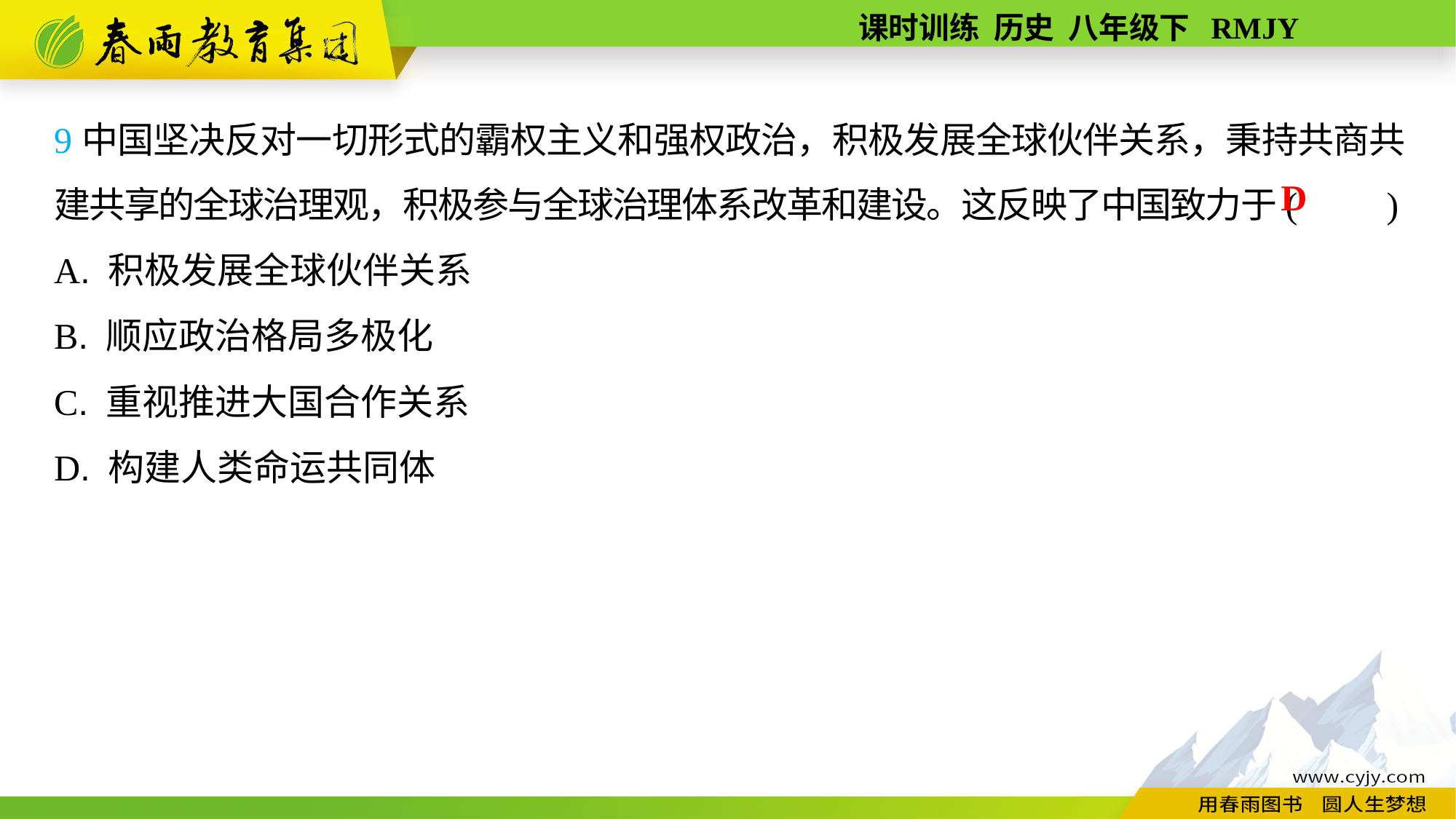

9中国坚决反对一切形式的霸权主义和强权政治，积极发展全球伙伴关系，秉持共商共建共享的全球治理观，积极参与全球治理体系改革和建设。这反映了中国致力于(　　)
A. 积极发展全球伙伴关系
B. 顺应政治格局多极化
C. 重视推进大国合作关系
D. 构建人类命运共同体
D